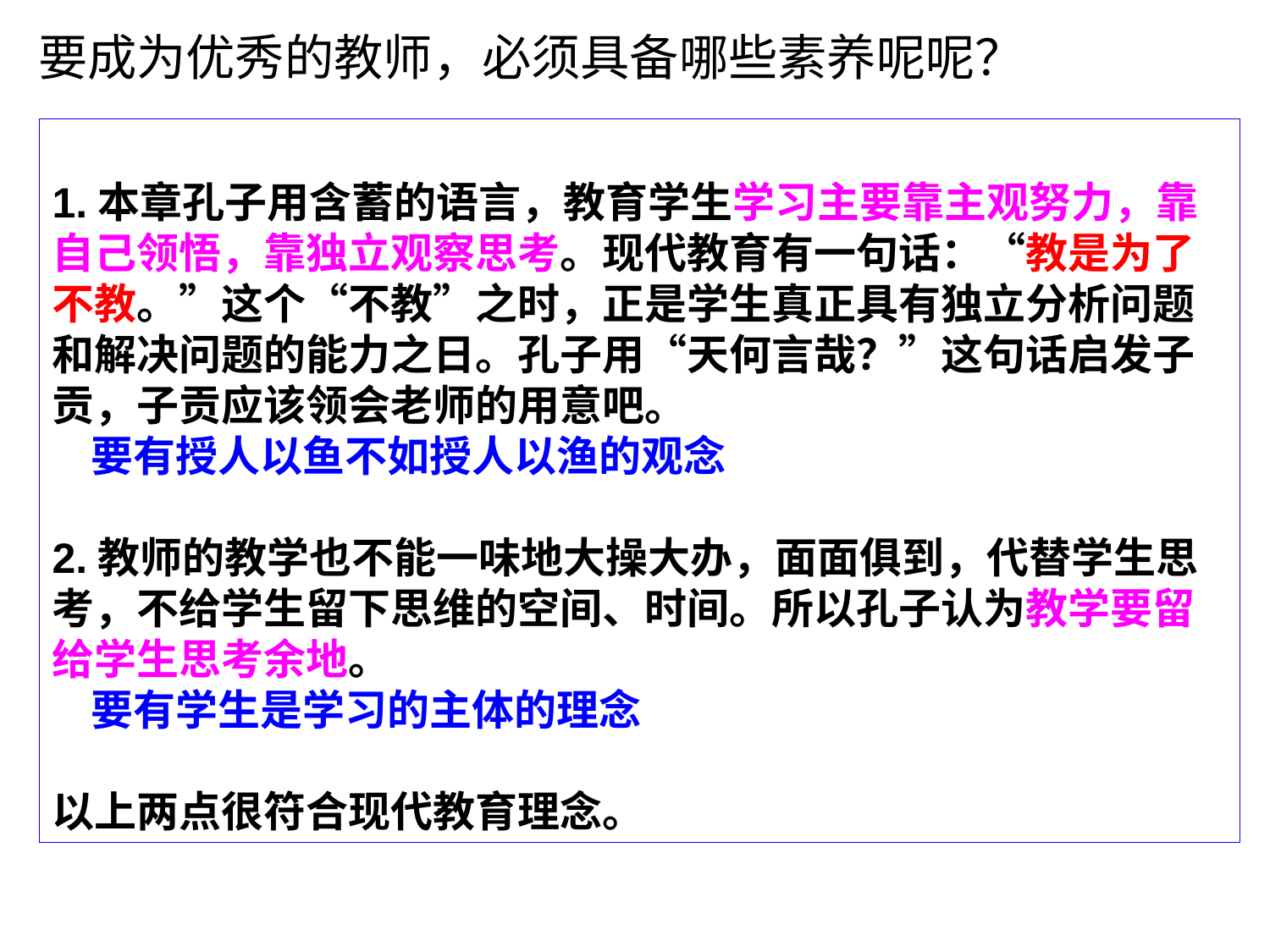

要成为优秀的教师，必须具备哪些素养呢呢？

1.本章孔子用含蓄的语言，教育学生学习主要靠主观努力，靠自己领悟，靠独立观察思考。现代教育有一句话：“教是为了不教。”这个“不教”之时，正是学生真正具有独立分析问题和解决问题的能力之日。孔子用“天何言哉？”这句话启发子贡，子贡应该领会老师的用意吧。
   要有授人以鱼不如授人以渔的观念

2.教师的教学也不能一味地大操大办，面面俱到，代替学生思考，不给学生留下思维的空间、时间。所以孔子认为教学要留给学生思考余地。
   要有学生是学习的主体的理念

以上两点很符合现代教育理念。